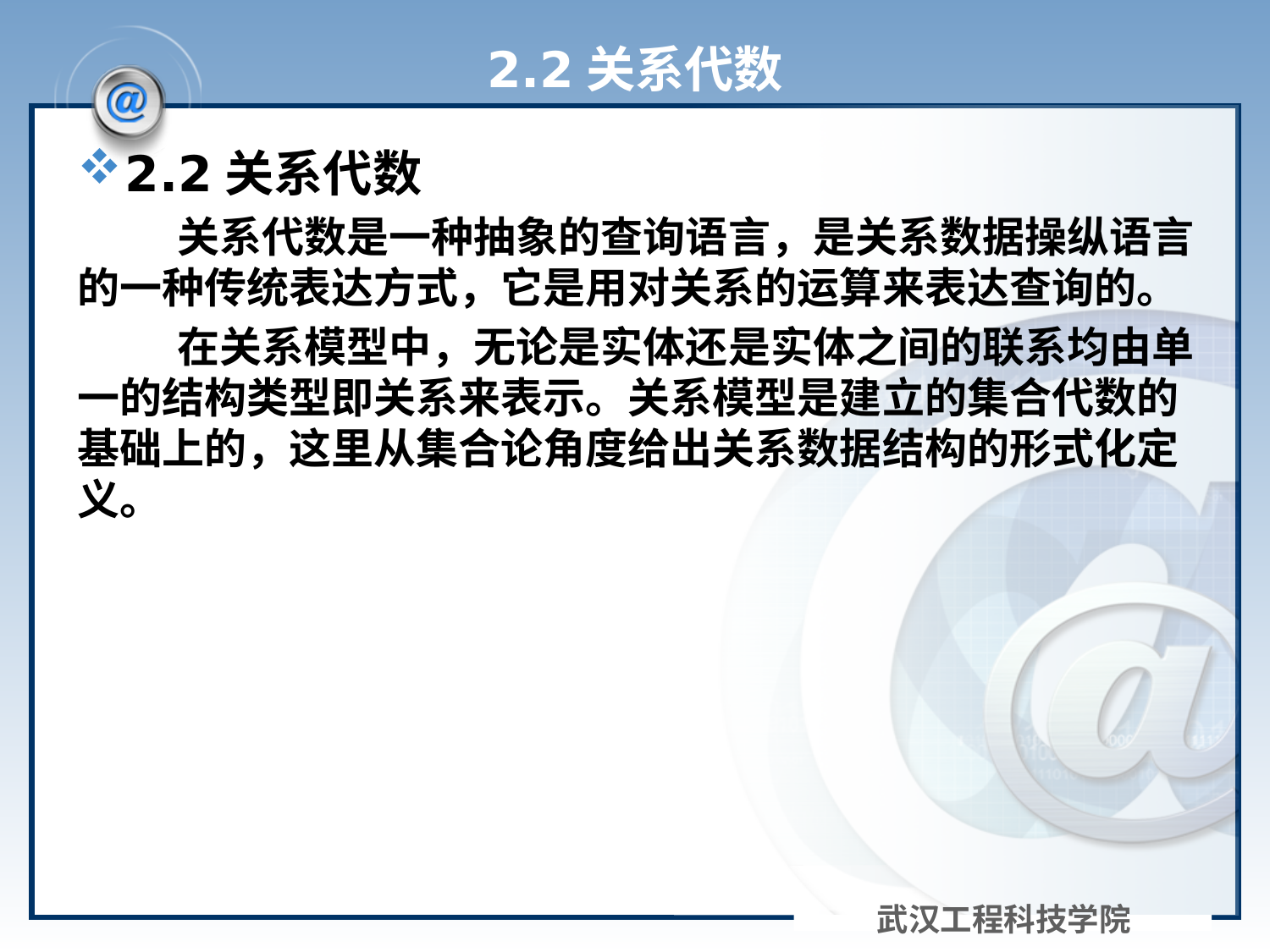

# 2.2关系代数
2.2关系代数
关系代数是一种抽象的查询语言，是关系数据操纵语言的一种传统表达方式，它是用对关系的运算来表达查询的。
在关系模型中，无论是实体还是实体之间的联系均由单一的结构类型即关系来表示。关系模型是建立的集合代数的基础上的，这里从集合论角度给出关系数据结构的形式化定义。

武汉工程科技学院